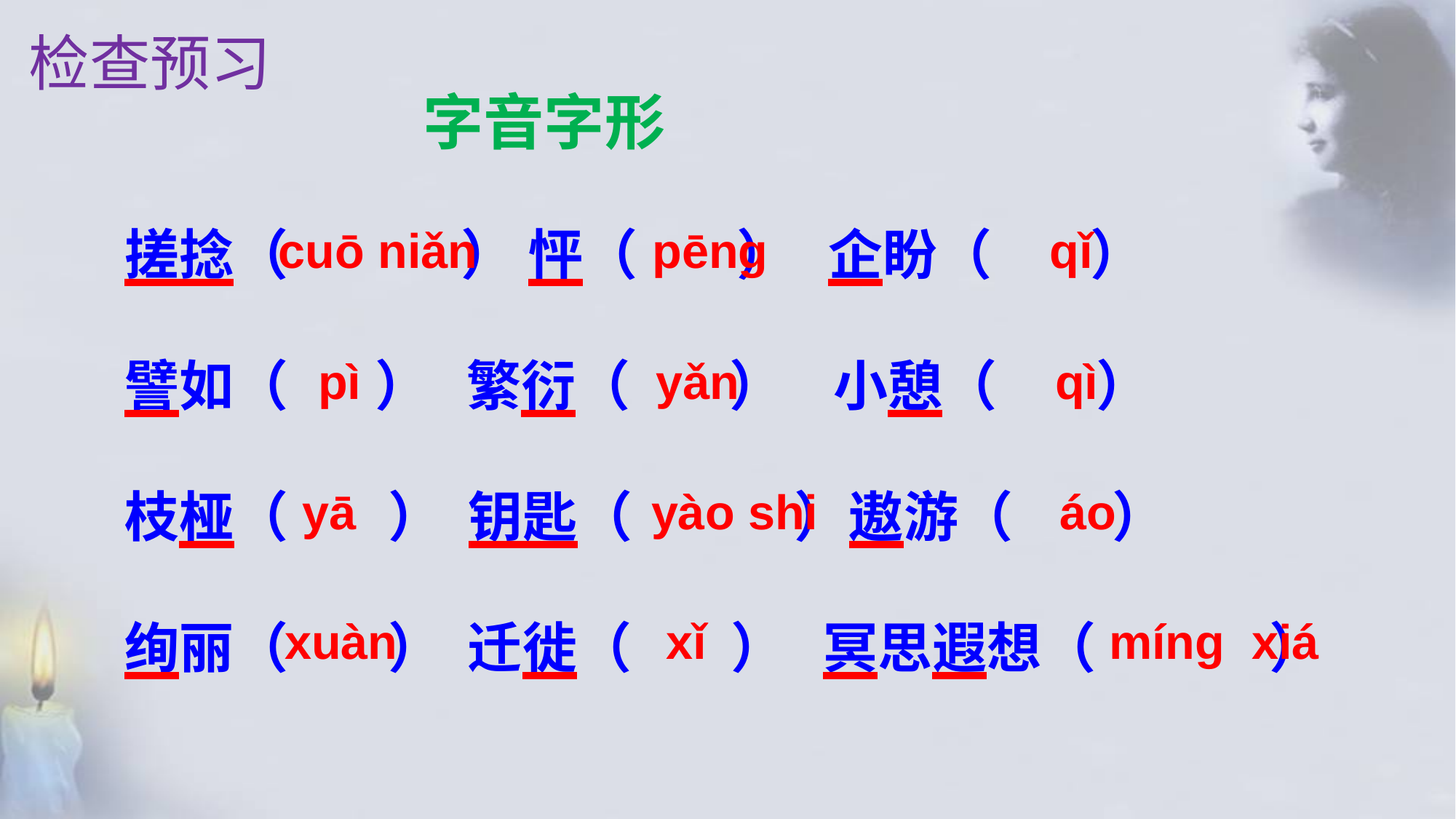

检查预习
字音字形
搓捻（              ） 怦（        ）   企盼（        ）

譬如（       ）   繁衍（        ）    小憩（        ）

枝桠（        ）  钥匙（             ）遨游（        ）

绚丽（        ）  迁徙（        ）   冥思遐想（              ）
cuō niǎn             pēng                     qǐ
pì                      yǎn       　　         qì
yā                      yào shi                  áo
     xuàn                    xǐ                              míng  xiá